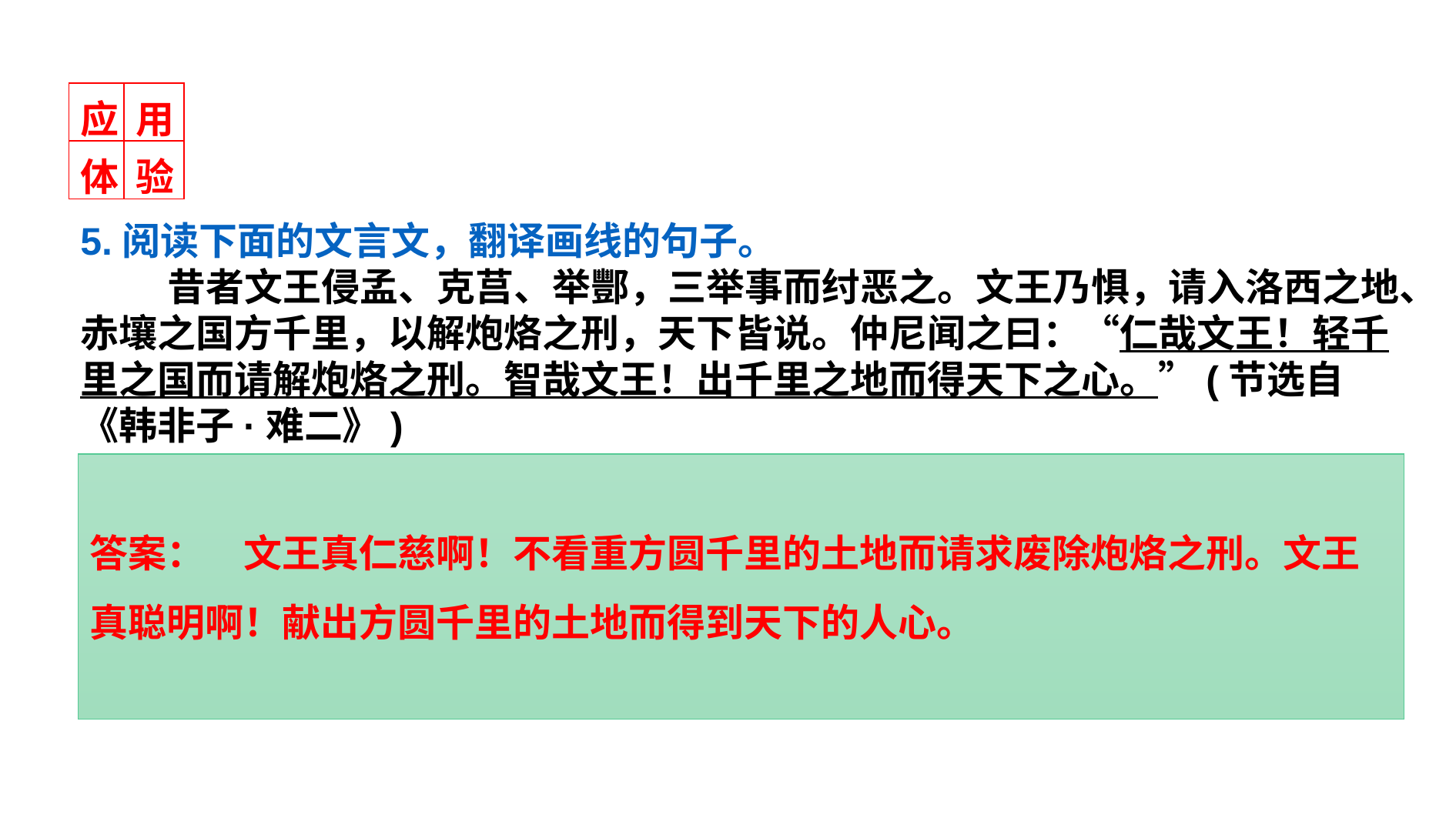

| 应 | 用 |
| --- | --- |
| 体 | 验 |
5.阅读下面的文言文，翻译画线的句子。
         昔者文王侵孟、克莒、举酆，三举事而纣恶之。文王乃惧，请入洛西之地、赤壤之国方千里，以解炮烙之刑，天下皆说。仲尼闻之曰：“仁哉文王！轻千里之国而请解炮烙之刑。智哉文王！出千里之地而得天下之心。”(节选自《韩非子·难二》)

答案：　文王真仁慈啊！不看重方圆千里的土地而请求废除炮烙之刑。文王真聪明啊！献出方圆千里的土地而得到天下的人心。